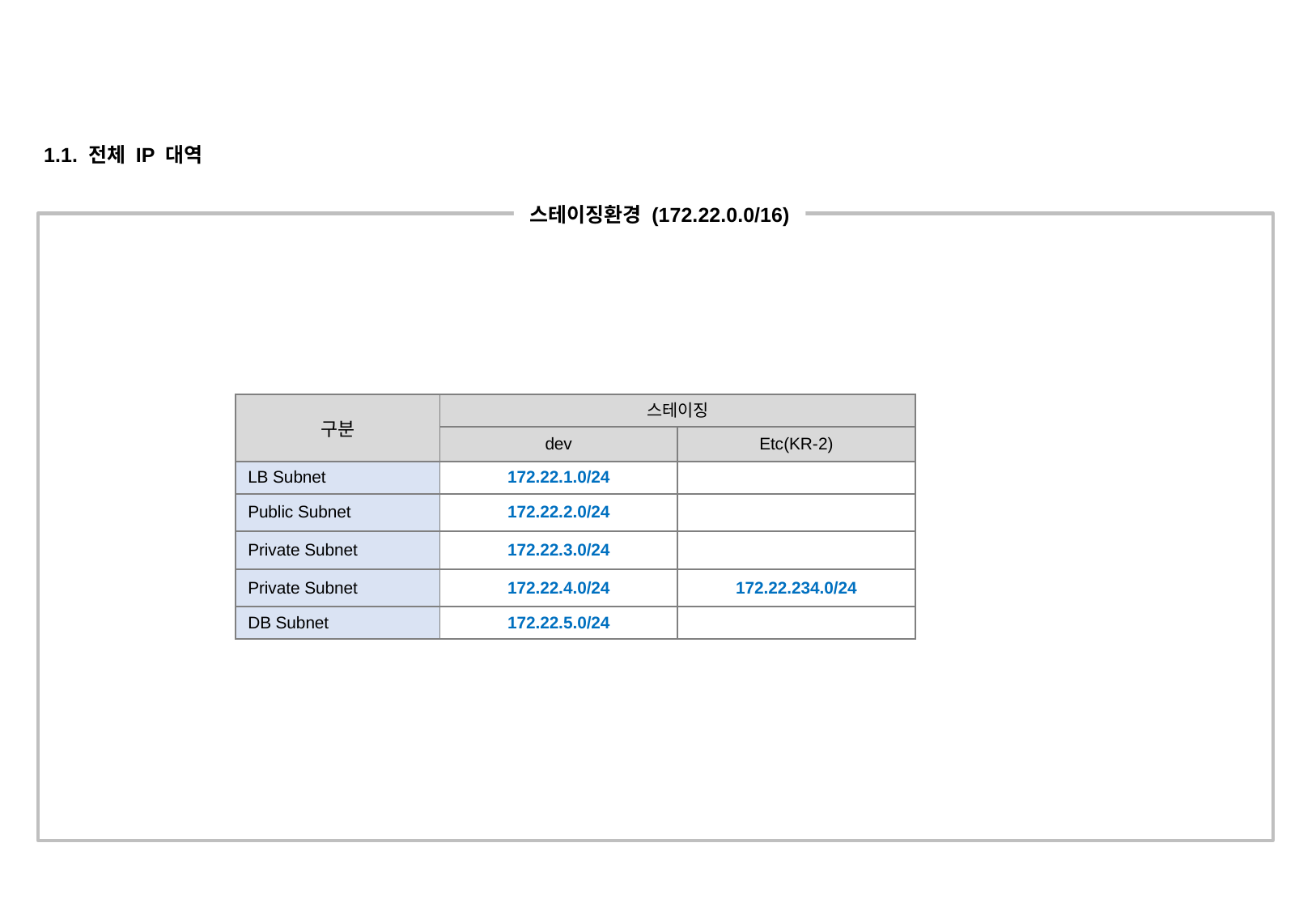

1. 전체시스템 구성도
1.1. 전체 IP 대역
스테이징환경 (172.22.0.0/16)

| 구분 | 스테이징 |  |
| --- | --- | --- |
|  | dev | Etc(KR-2) |
| LB Subnet | 172.22.1.0/24 |  |
| Public Subnet | 172.22.2.0/24 |  |
| Private Subnet | 172.22.3.0/24 |  |
| Private Subnet | 172.22.4.0/24 | 172.22.234.0/24 |
| DB Subnet | 172.22.5.0/24 |  |